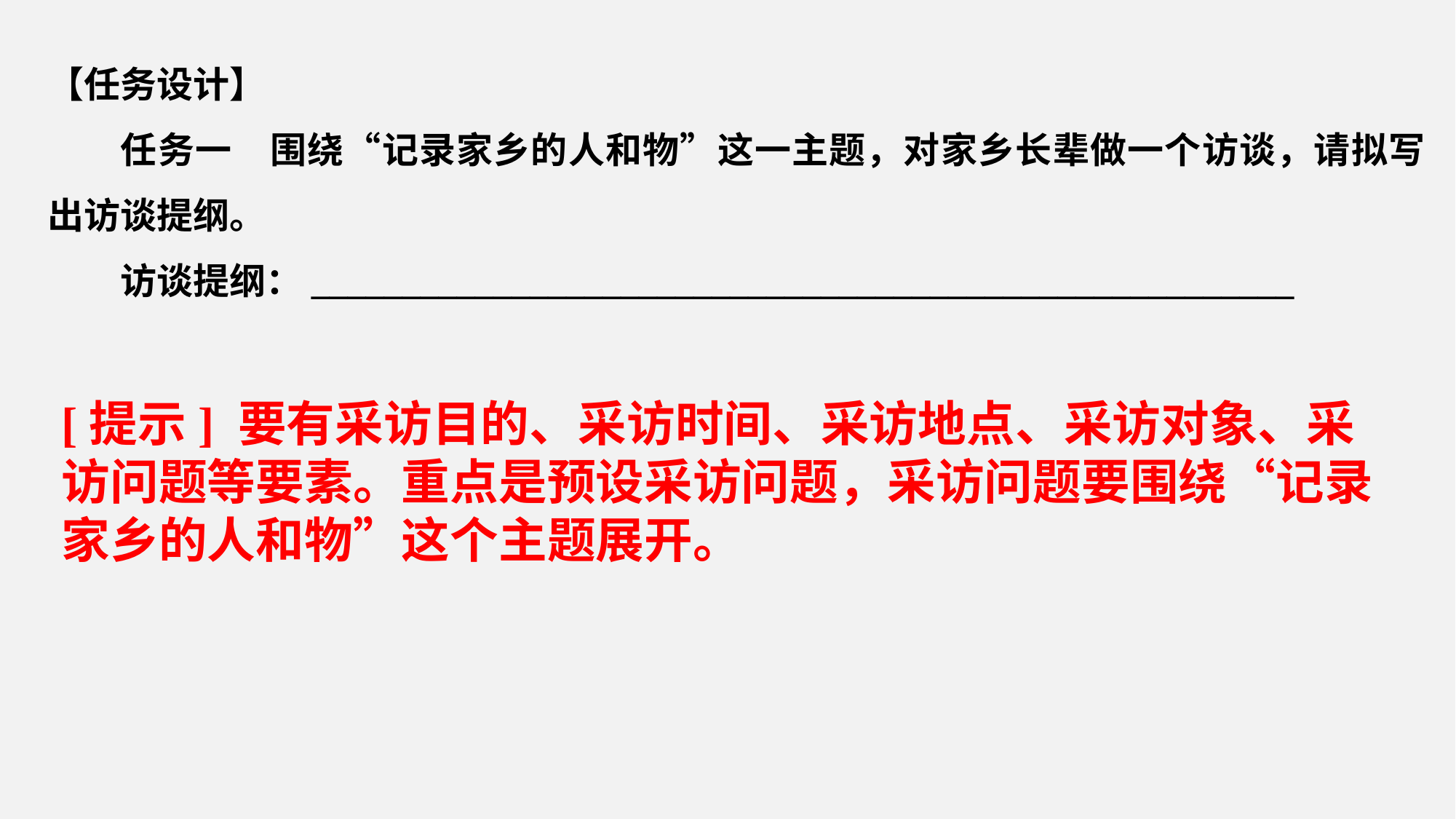

【任务设计】
任务一　围绕“记录家乡的人和物”这一主题，对家乡长辈做一个访谈，请拟写出访谈提纲。
访谈提纲：______________________________________________________
[提示] 要有采访目的、采访时间、采访地点、采访对象、采访问题等要素。重点是预设采访问题，采访问题要围绕“记录家乡的人和物”这个主题展开。